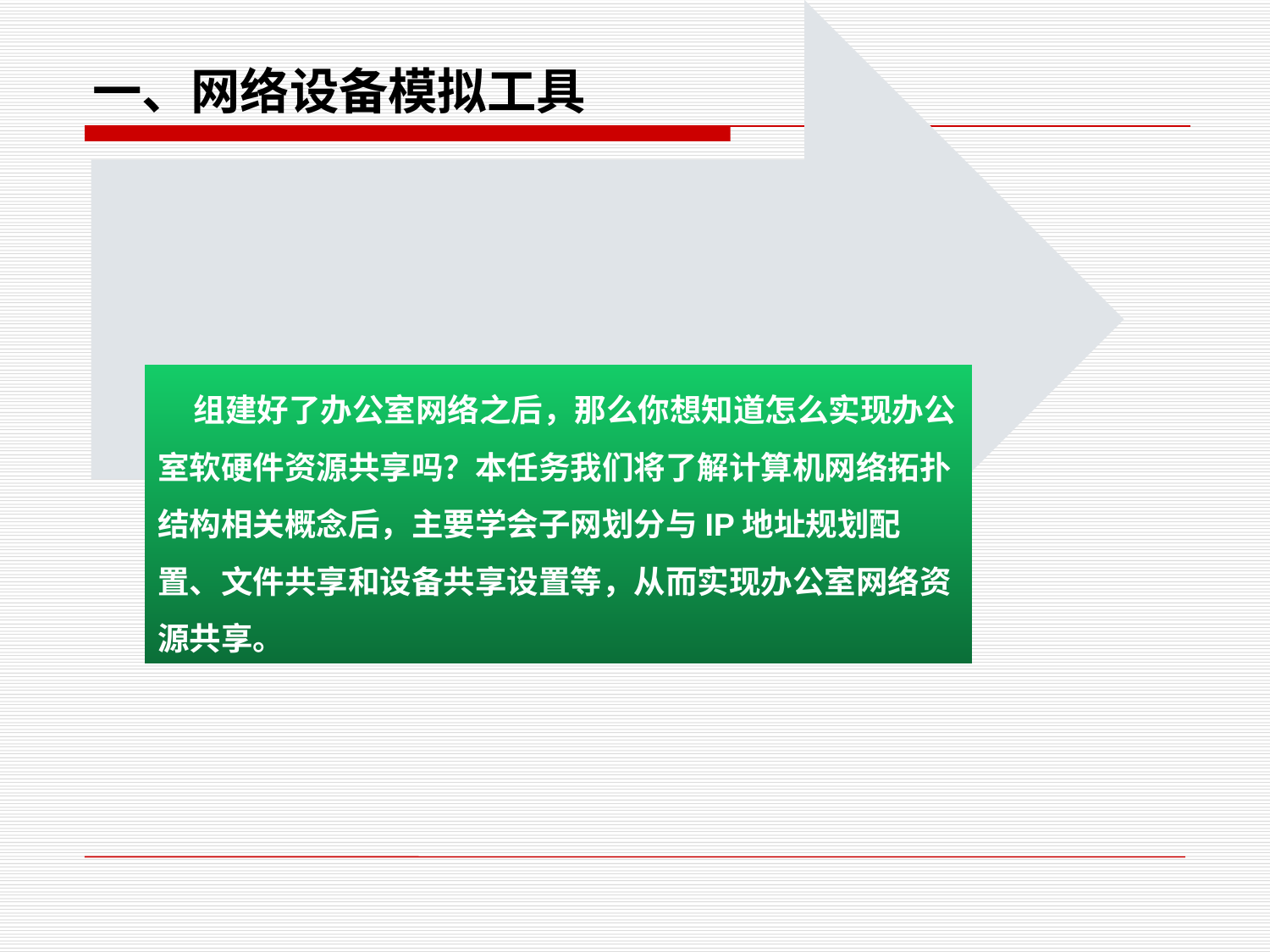

一、网络设备模拟工具

    组建好了办公室网络之后，那么你想知道怎么实现办公室软硬件资源共享吗？本任务我们将了解计算机网络拓扑结构相关概念后，主要学会子网划分与IP地址规划配置、文件共享和设备共享设置等，从而实现办公室网络资源共享。
26